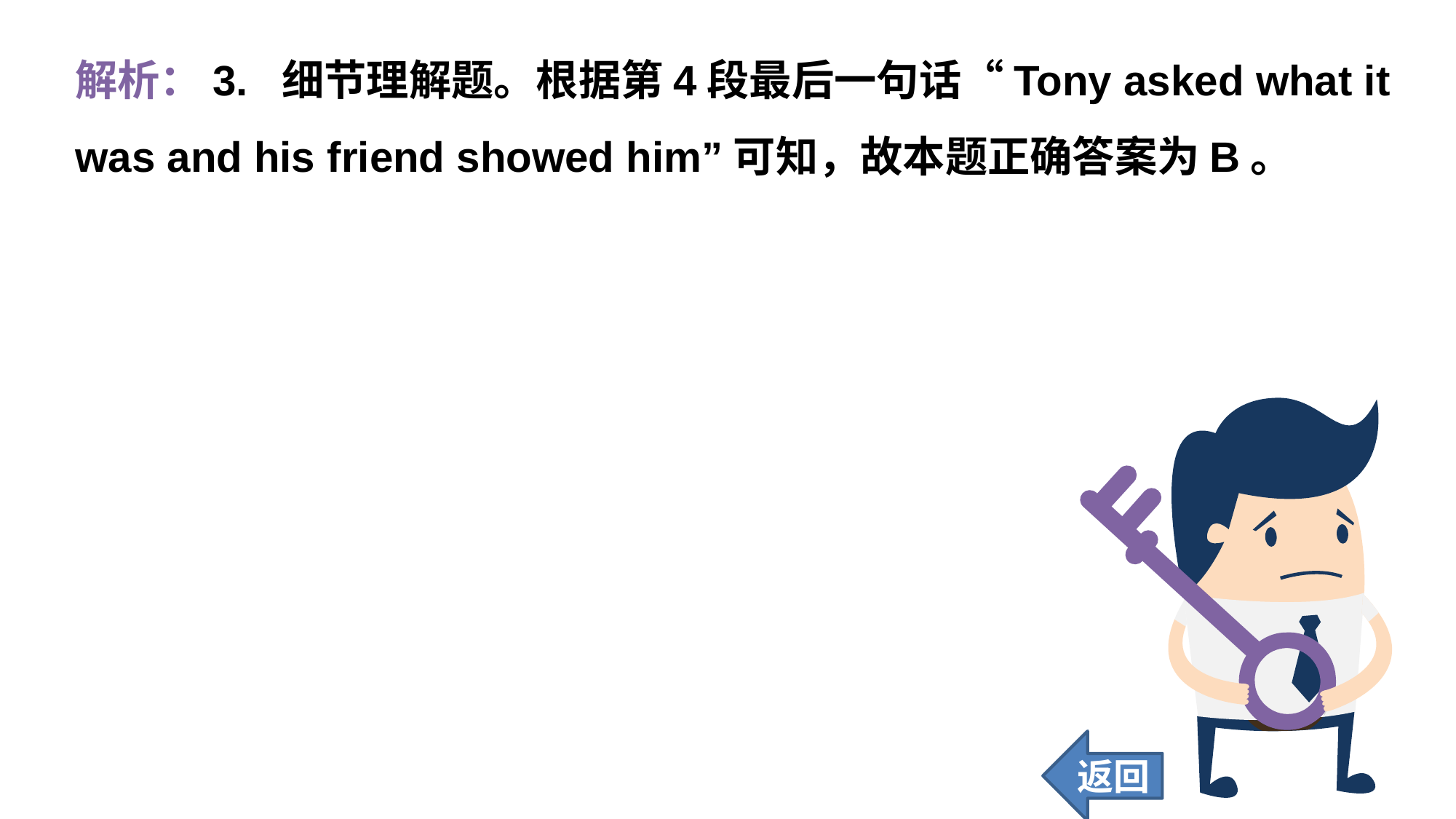

解析：3.  细节理解题。根据第4段最后一句话“Tony asked what it was and his friend showed him”可知，故本题正确答案为B。

返回
219